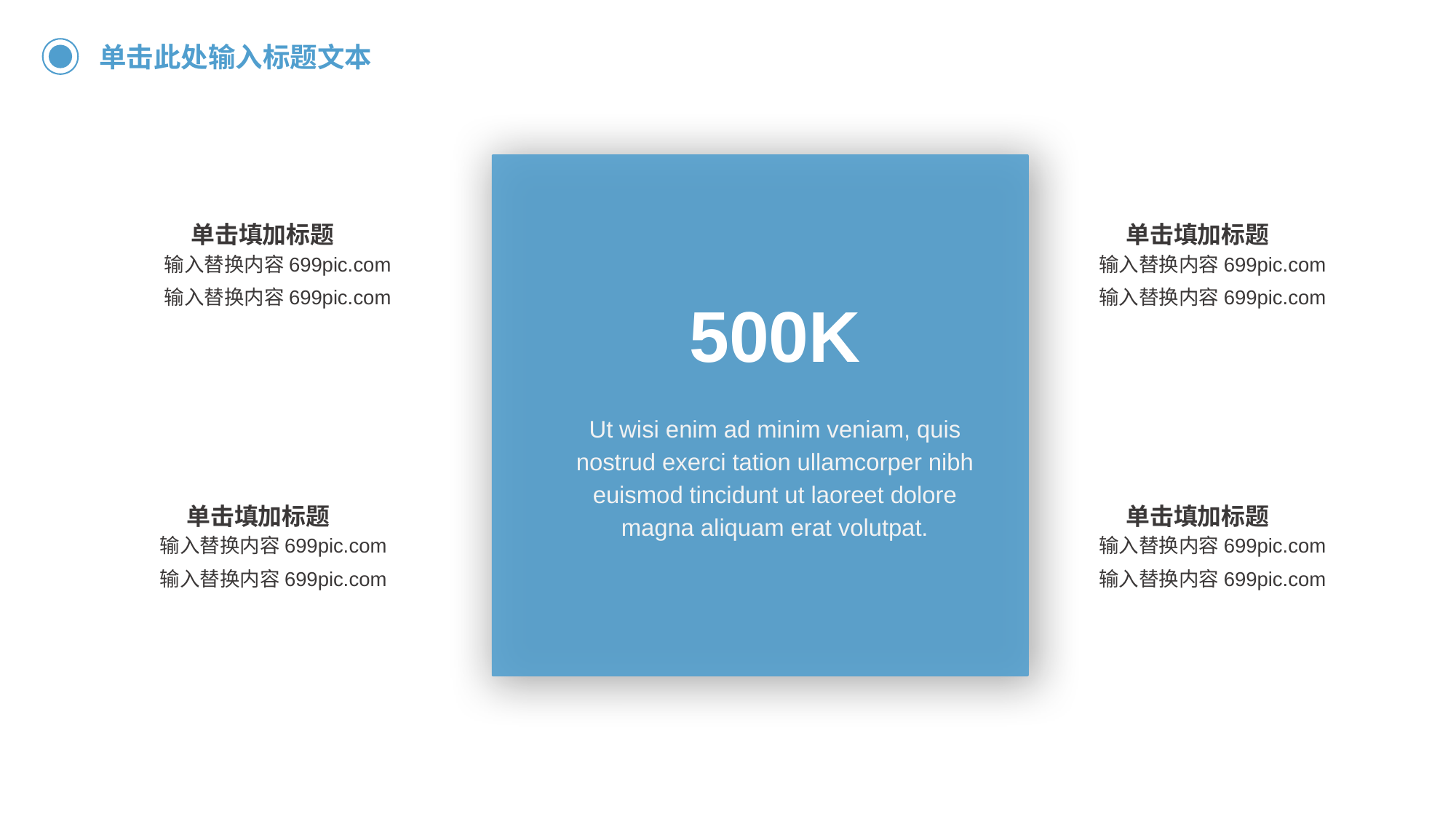

单击此处输入标题文本

单击填加标题
单击填加标题
输入替换内容699pic.com
输入替换内容699pic.com
输入替换内容699pic.com
输入替换内容699pic.com
500K
Ut wisi enim ad minim veniam, quis nostrud exerci tation ullamcorper nibh euismod tincidunt ut laoreet dolore magna aliquam erat volutpat.
单击填加标题
单击填加标题
输入替换内容699pic.com
输入替换内容699pic.com
输入替换内容699pic.com
输入替换内容699pic.com